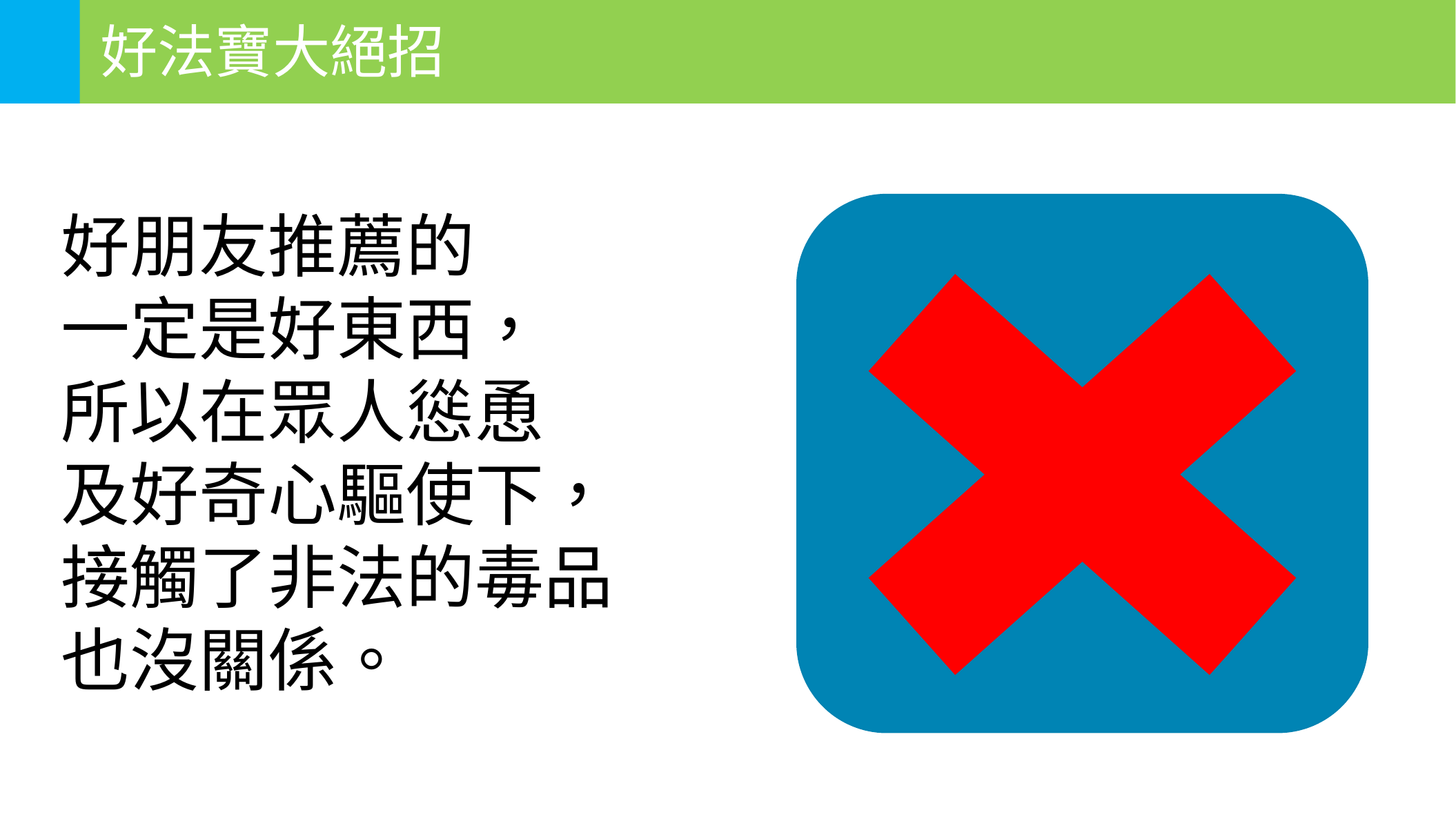

好法寶大絕招

好朋友推薦的
一定是好東西，
所以在眾人慫恿
及好奇心驅使下，
接觸了非法的毒品也沒關係。